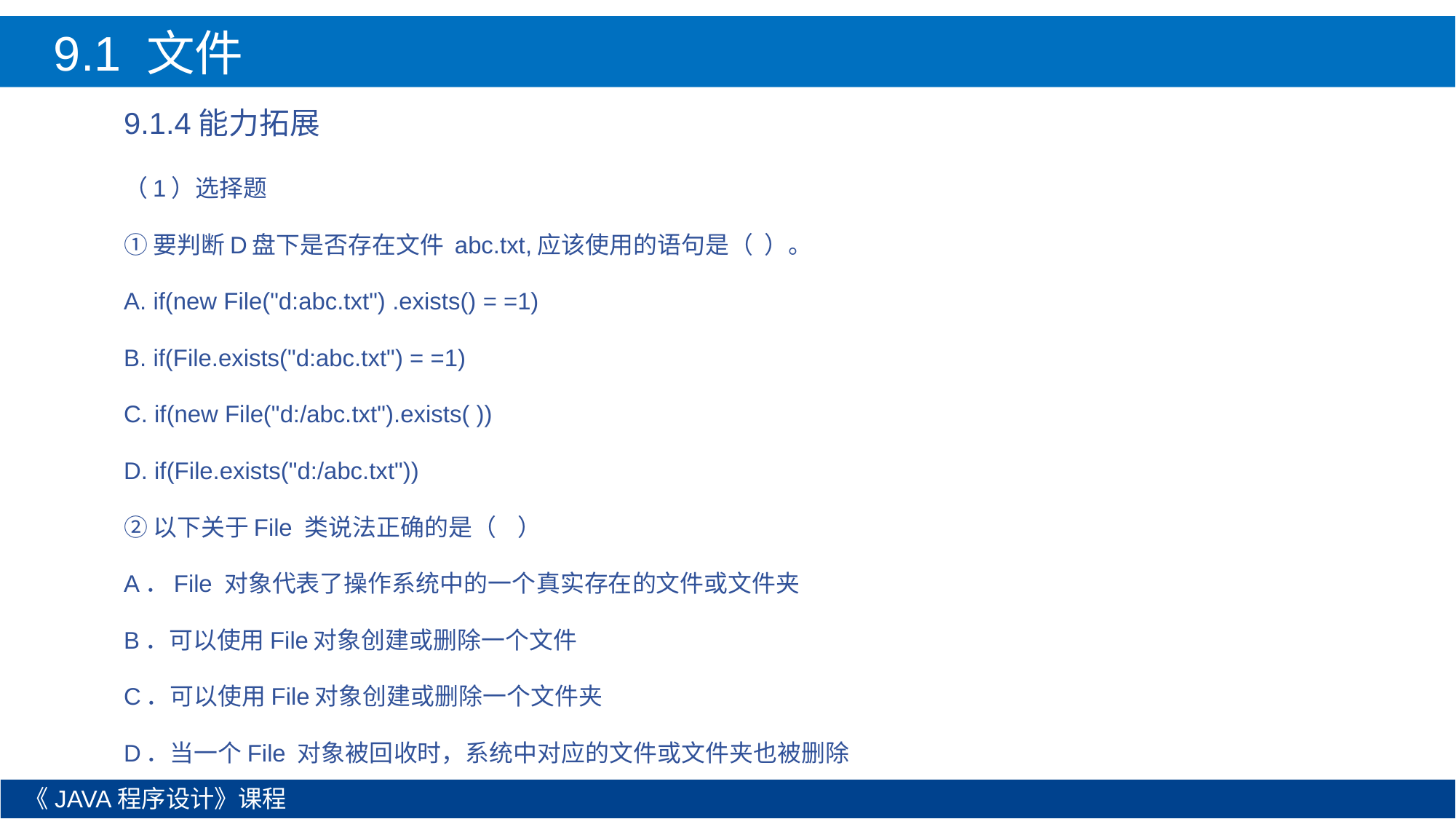

9.1 文件
9.1.4能力拓展
（1）选择题
①要判断D盘下是否存在文件 abc.txt,应该使用的语句是（  ）。
A. if(new File("d:abc.txt") .exists() = =1)
B. if(File.exists("d:abc.txt") = =1)
C. if(new File("d:/abc.txt").exists( ))
D. if(File.exists("d:/abc.txt"))
②以下关于File 类说法正确的是（    ）
A．File 对象代表了操作系统中的一个真实存在的文件或文件夹
B．可以使用File对象创建或删除一个文件
C．可以使用File对象创建或删除一个文件夹
D．当一个File 对象被回收时，系统中对应的文件或文件夹也被删除
《JAVA程序设计》课程